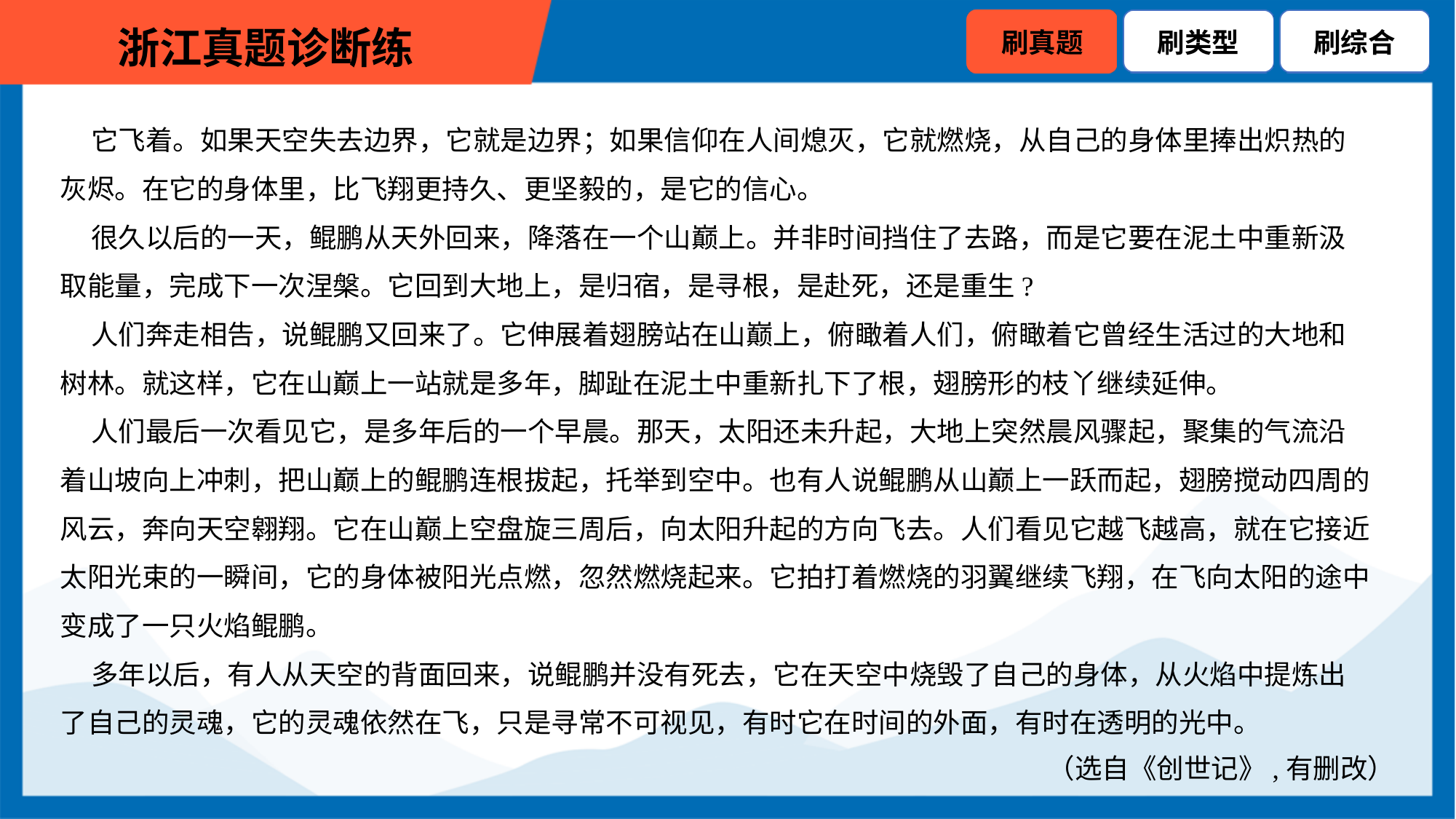

它飞着。如果天空失去边界，它就是边界；如果信仰在人间熄灭，它就燃烧，从自己的身体里捧出炽热的
灰烬。在它的身体里，比飞翔更持久、更坚毅的，是它的信心。
    很久以后的一天，鲲鹏从天外回来，降落在一个山巅上。并非时间挡住了去路，而是它要在泥土中重新汲
取能量，完成下一次涅槃。它回到大地上，是归宿，是寻根，是赴死，还是重生?
    人们奔走相告，说鲲鹏又回来了。它伸展着翅膀站在山巅上，俯瞰着人们，俯瞰着它曾经生活过的大地和
树林。就这样，它在山巅上一站就是多年，脚趾在泥土中重新扎下了根，翅膀形的枝丫继续延伸。
    人们最后一次看见它，是多年后的一个早晨。那天，太阳还未升起，大地上突然晨风骤起，聚集的气流沿
着山坡向上冲刺，把山巅上的鲲鹏连根拔起，托举到空中。也有人说鲲鹏从山巅上一跃而起，翅膀搅动四周的
风云，奔向天空翱翔。它在山巅上空盘旋三周后，向太阳升起的方向飞去。人们看见它越飞越高，就在它接近
太阳光束的一瞬间，它的身体被阳光点燃，忽然燃烧起来。它拍打着燃烧的羽翼继续飞翔，在飞向太阳的途中
变成了一只火焰鲲鹏。
    多年以后，有人从天空的背面回来，说鲲鹏并没有死去，它在天空中烧毁了自己的身体，从火焰中提炼出
了自己的灵魂，它的灵魂依然在飞，只是寻常不可视见，有时它在时间的外面，有时在透明的光中。
（选自《创世记》,有删改）